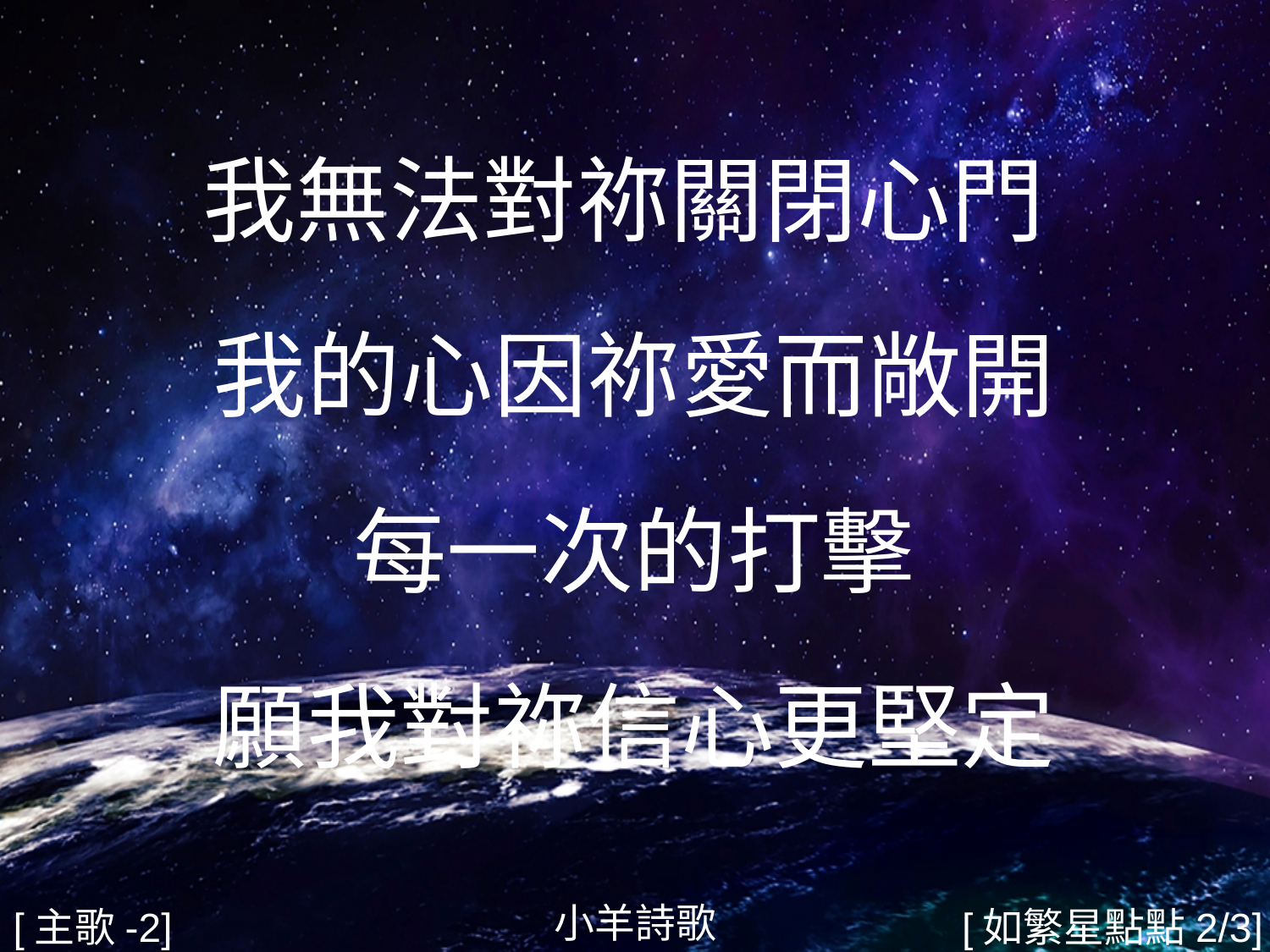

我無法對祢關閉心門

我的心因祢愛而敞開

每一次的打擊

願我對祢信心更堅定
#

小羊詩歌
[主歌-2]
[如繁星點點2/3]